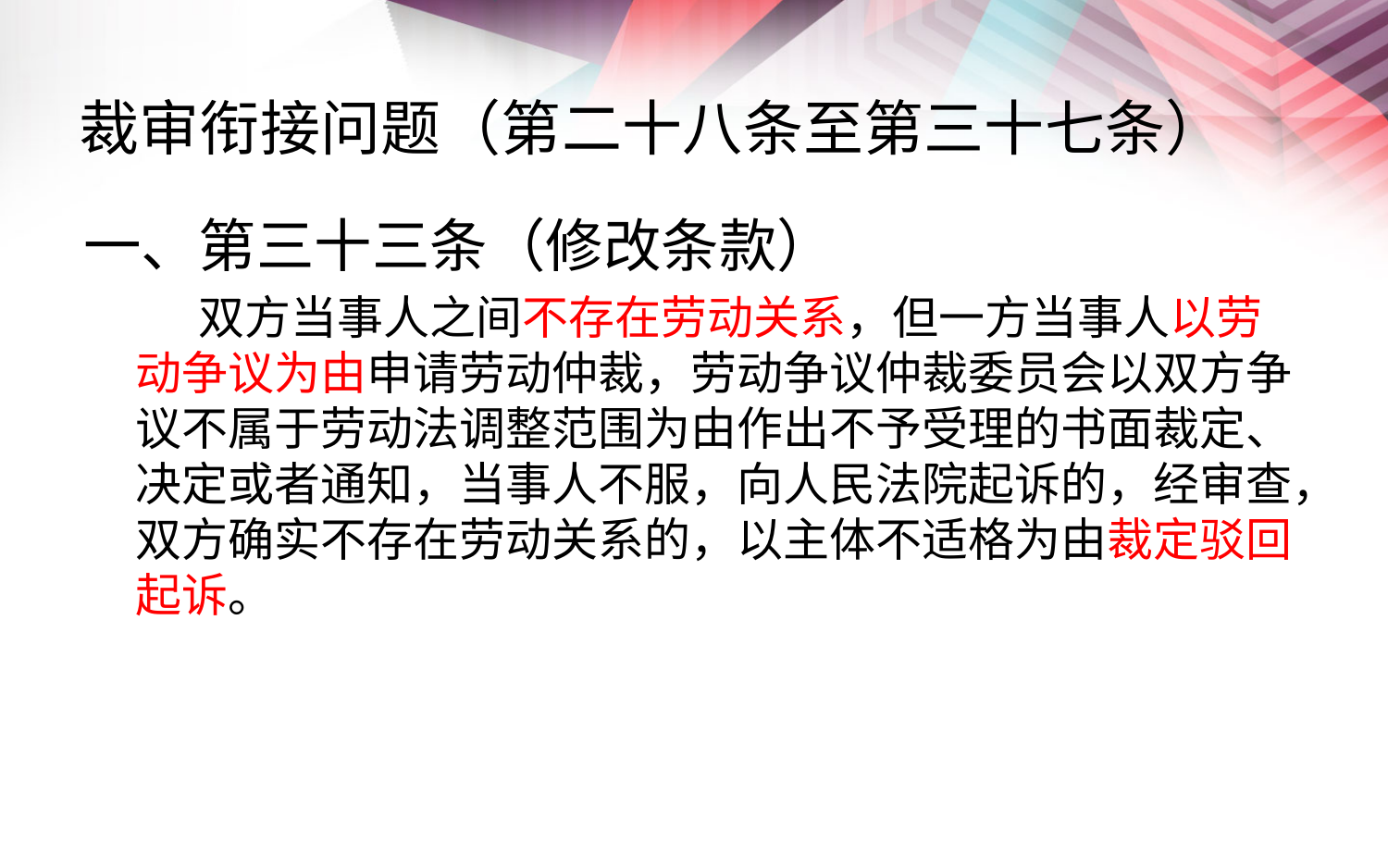

# 裁审衔接问题（第二十八条至第三十七条）
一、第三十三条（修改条款）
          双方当事人之间不存在劳动关系，但一方当事人以劳动争议为由申请劳动仲裁，劳动争议仲裁委员会以双方争议不属于劳动法调整范围为由作出不予受理的书面裁定、决定或者通知，当事人不服，向人民法院起诉的，经审查，双方确实不存在劳动关系的，以主体不适格为由裁定驳回起诉。